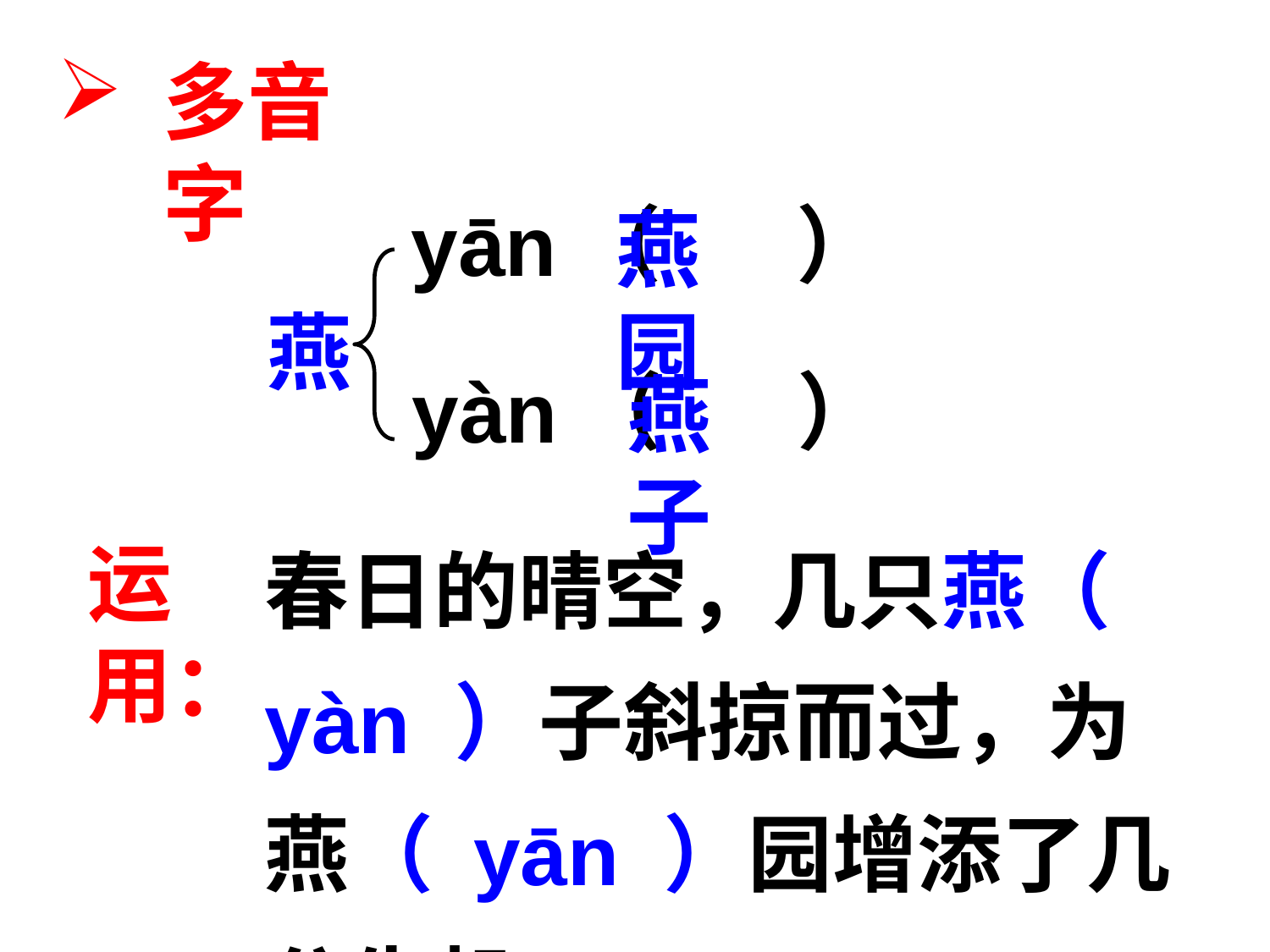

多音字
yān（       ）
燕园

燕
yàn（       ）
燕子
春日的晴空，几只燕（ yàn ）子斜掠而过，为燕（ yān ）园增添了几分生机。
运用：